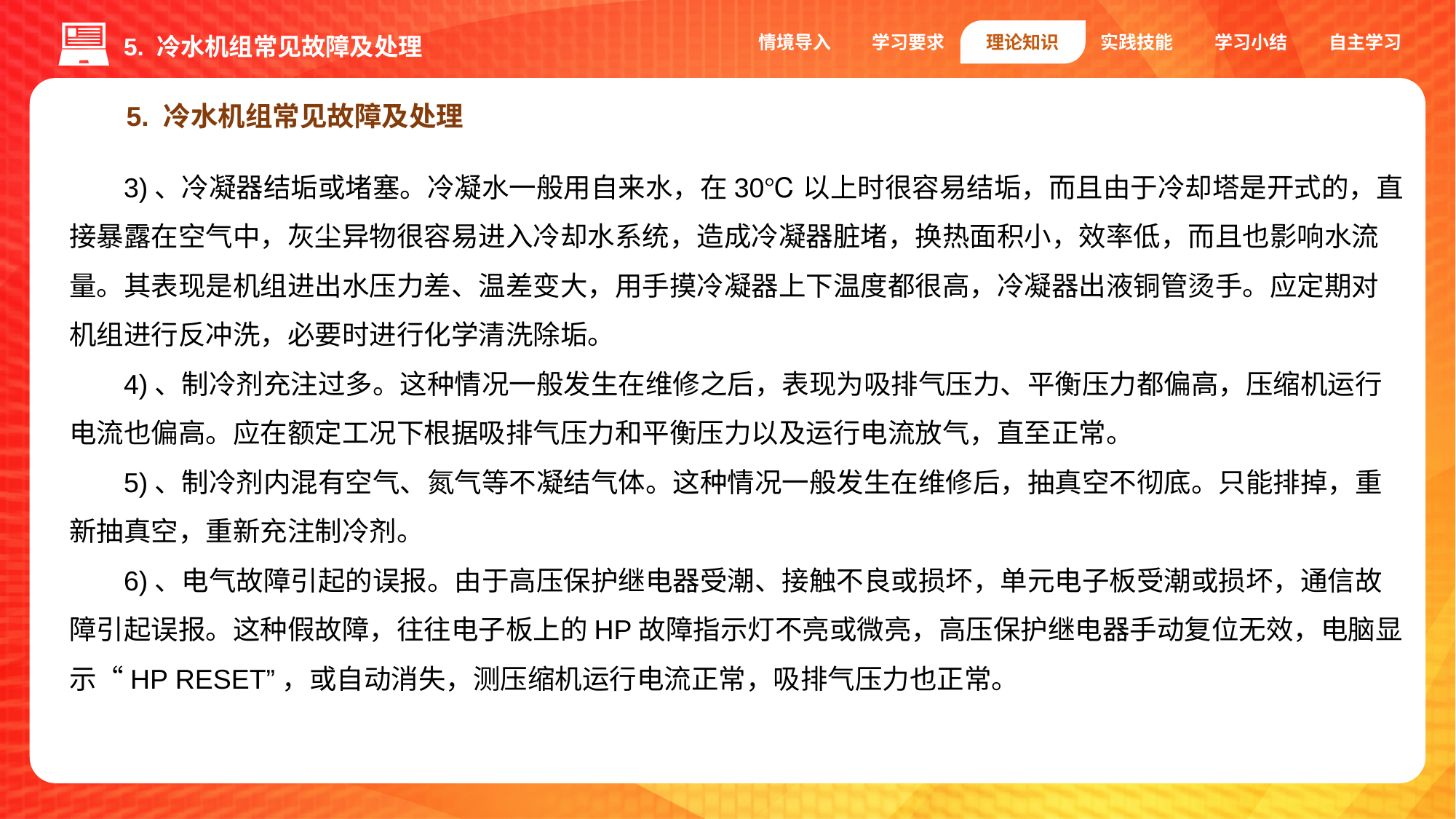

情境导入
学习要求
理论知识
实践技能
学习小结
自主学习

5. 冷水机组常见故障及处理
5. 冷水机组常见故障及处理
3)、冷凝器结垢或堵塞。冷凝水一般用自来水，在30℃以上时很容易结垢，而且由于冷却塔是开式的，直接暴露在空气中，灰尘异物很容易进入冷却水系统，造成冷凝器脏堵，换热面积小，效率低，而且也影响水流量。其表现是机组进出水压力差、温差变大，用手摸冷凝器上下温度都很高，冷凝器出液铜管烫手。应定期对机组进行反冲洗，必要时进行化学清洗除垢。
4)、制冷剂充注过多。这种情况一般发生在维修之后，表现为吸排气压力、平衡压力都偏高，压缩机运行电流也偏高。应在额定工况下根据吸排气压力和平衡压力以及运行电流放气，直至正常。
5)、制冷剂内混有空气、氮气等不凝结气体。这种情况一般发生在维修后，抽真空不彻底。只能排掉，重新抽真空，重新充注制冷剂。
6)、电气故障引起的误报。由于高压保护继电器受潮、接触不良或损坏，单元电子板受潮或损坏，通信故障引起误报。这种假故障，往往电子板上的HP故障指示灯不亮或微亮，高压保护继电器手动复位无效，电脑显示“HP RESET”，或自动消失，测压缩机运行电流正常，吸排气压力也正常。